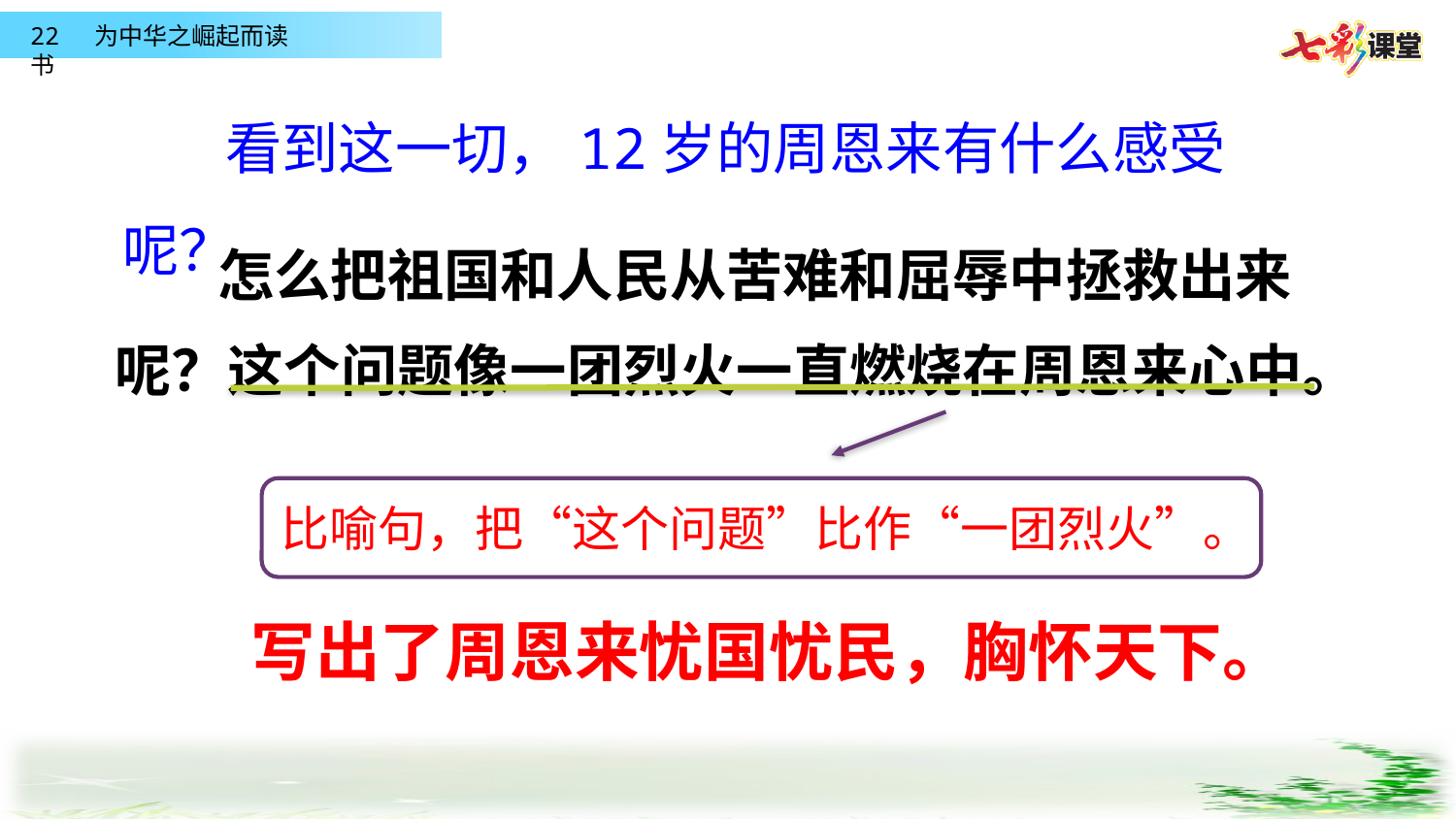

看到这一切，12岁的周恩来有什么感受呢？
怎么把祖国和人民从苦难和屈辱中拯救出来呢？这个问题像一团烈火一直燃烧在周恩来心中。
比喻句，把“这个问题”比作“一团烈火”。
写出了周恩来忧国忧民，胸怀天下。